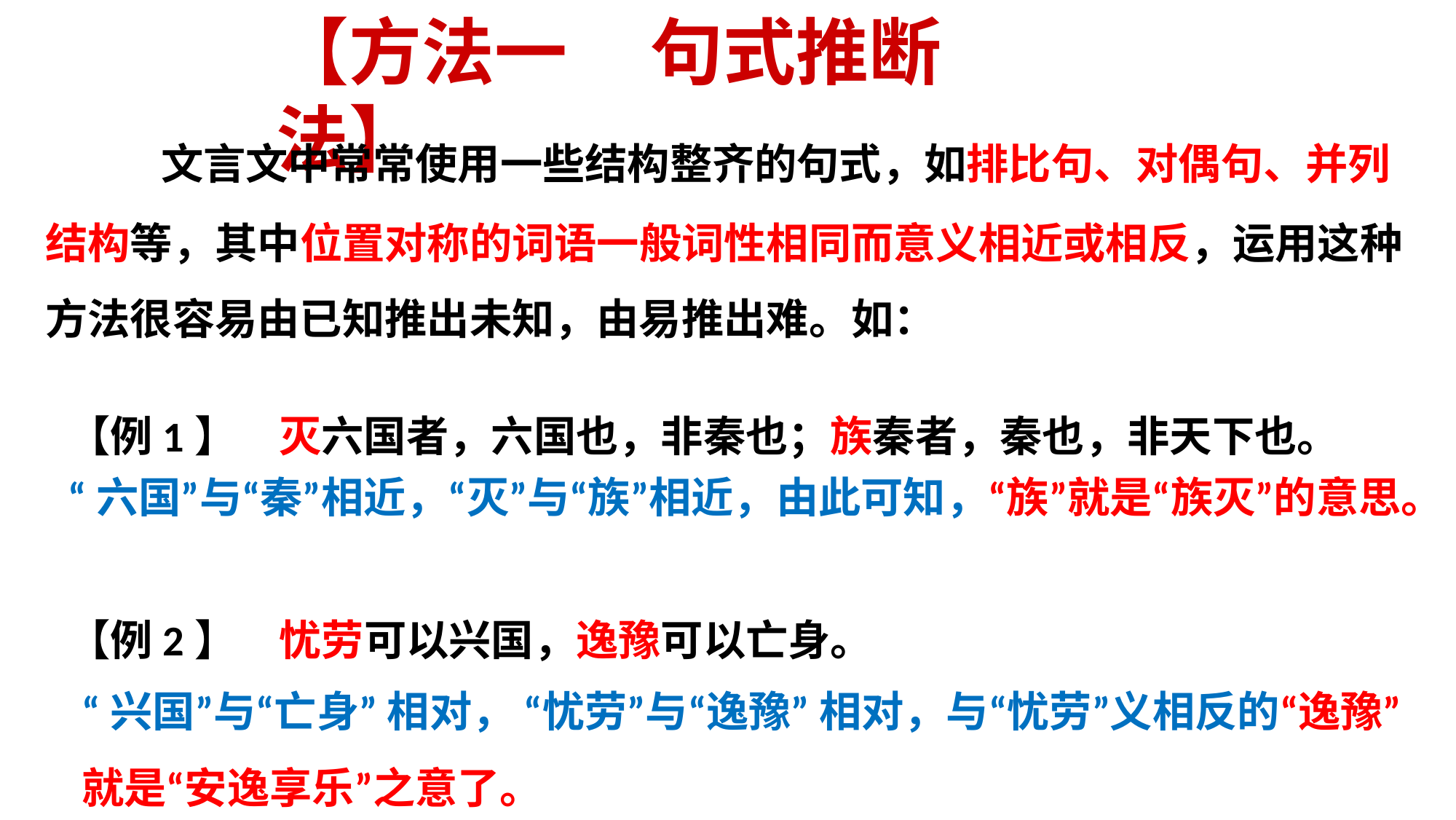

【方法一     句式推断法】
　　文言文中常常使用一些结构整齐的句式，如排比句、对偶句、并列结构等，其中位置对称的词语一般词性相同而意义相近或相反，运用这种方法很容易由已知推出未知，由易推出难。如：
【例1】　灭六国者，六国也，非秦也；族秦者，秦也，非天下也。

【例2】　忧劳可以兴国，逸豫可以亡身。
“六国”与“秦”相近，“灭”与“族”相近，由此可知，“族”就是“族灭”的意思。
“兴国”与“亡身” 相对， “忧劳”与“逸豫” 相对，与“忧劳”义相反的“逸豫”就是“安逸享乐”之意了。